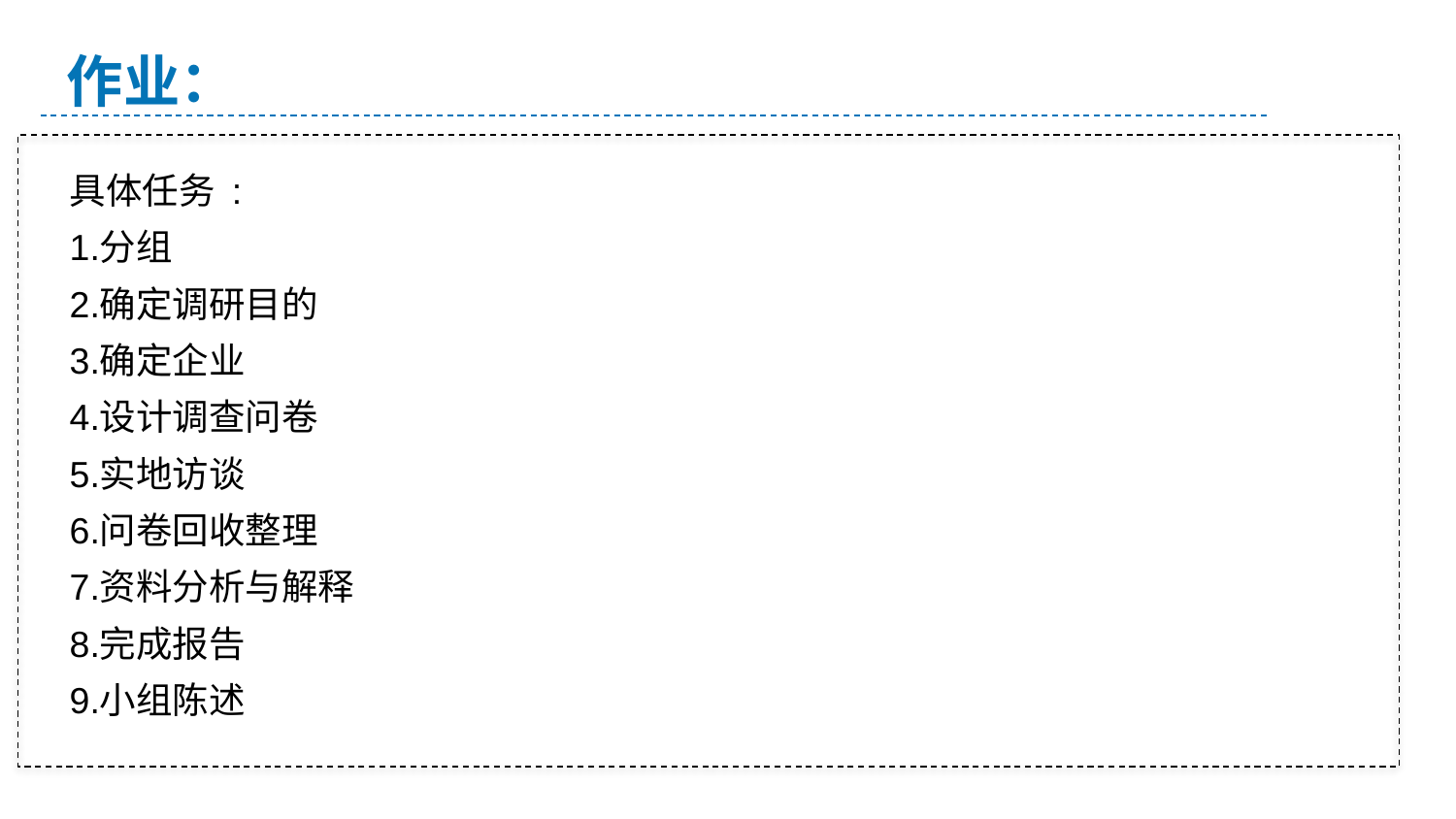

作业：

具体任务 :
分组
确定调研目的
确定企业
设计调查问卷
实地访谈
问卷回收整理
资料分析与解释
完成报告
小组陈述